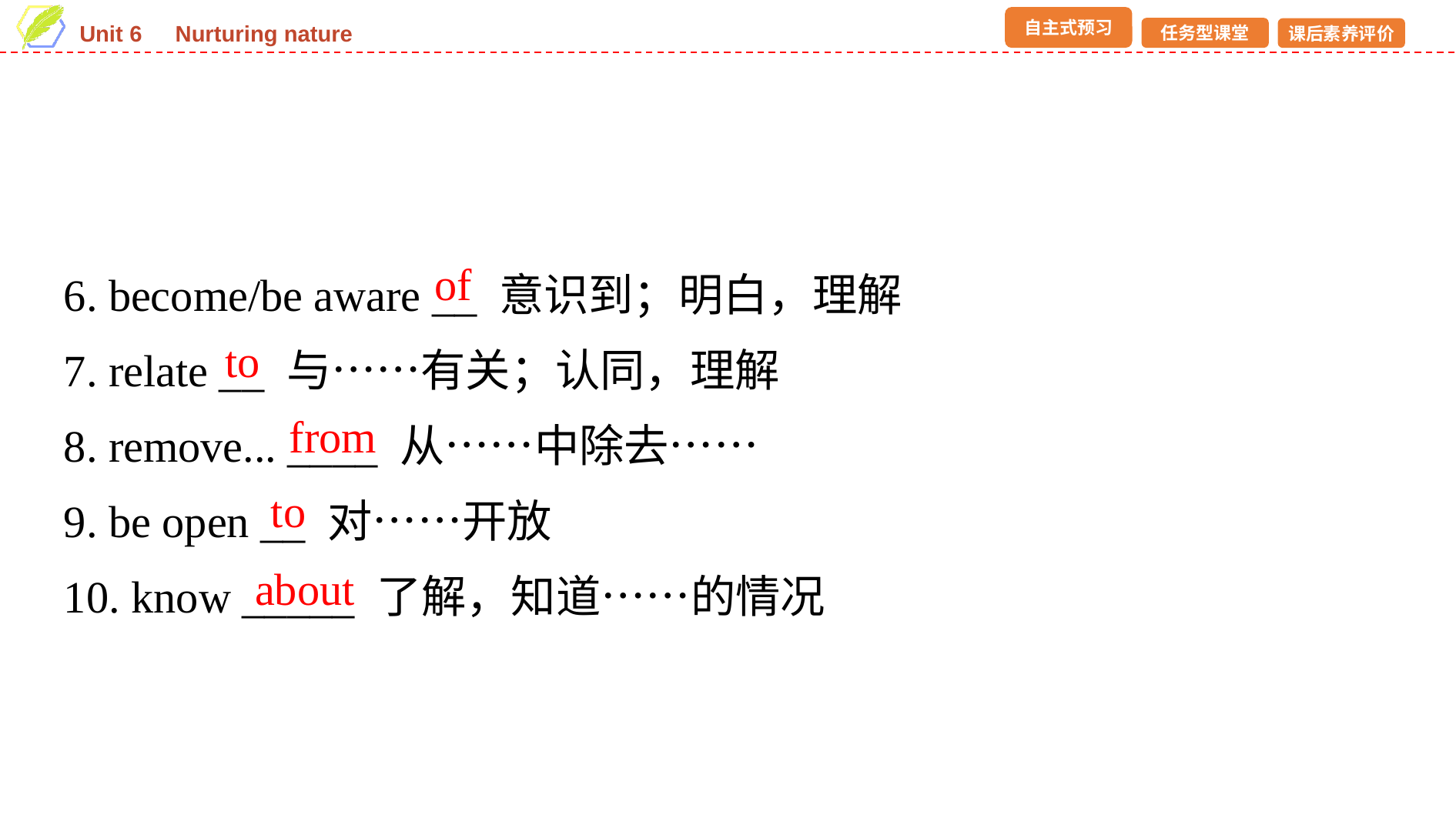

6. become/be aware __ 意识到；明白，理解
7. relate __ 与……有关；认同，理解
8. remove... ____ 从……中除去……
9. be open __ 对……开放
10. know _____ 了解，知道……的情况
of
to
from
to
about